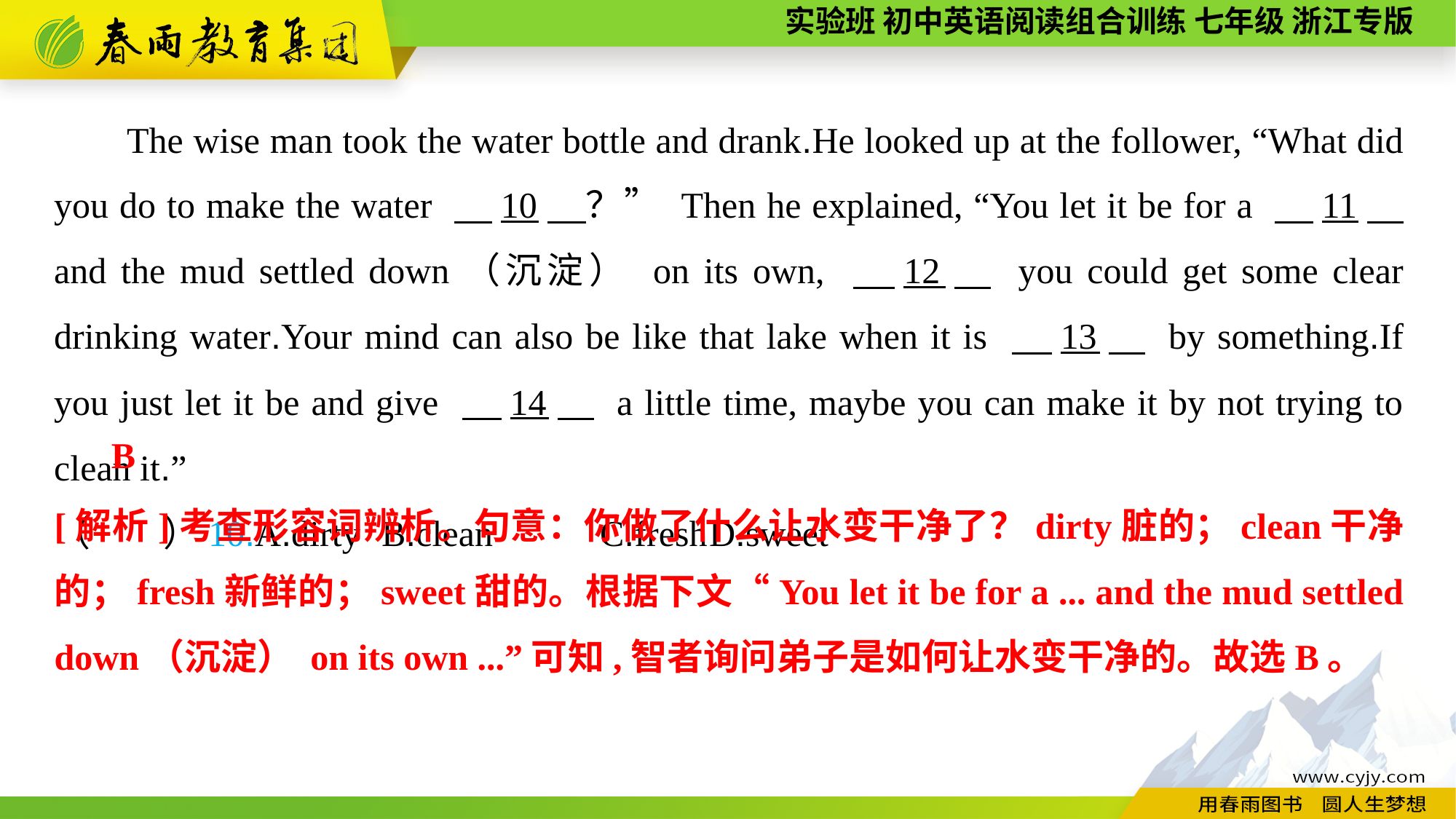

The wise man took the water bottle and drank.He looked up at the follower, “What did you do to make the water 　10　？” Then he explained, “You let it be for a 　11　 and the mud settled down（沉淀） on its own, 　12　 you could get some clear drinking water.Your mind can also be like that lake when it is 　13　 by something.If you just let it be and give 　14　 a little time, maybe you can make it by not trying to clean it.”
（　　）10.A.dirty	B.clean	C.fresh	D.sweet
B
[解析]考查形容词辨析。句意：你做了什么让水变干净了？dirty脏的；clean干净的；fresh新鲜的；sweet甜的。根据下文“You let it be for a ... and the mud settled down（沉淀） on its own ...”可知,智者询问弟子是如何让水变干净的。故选B。